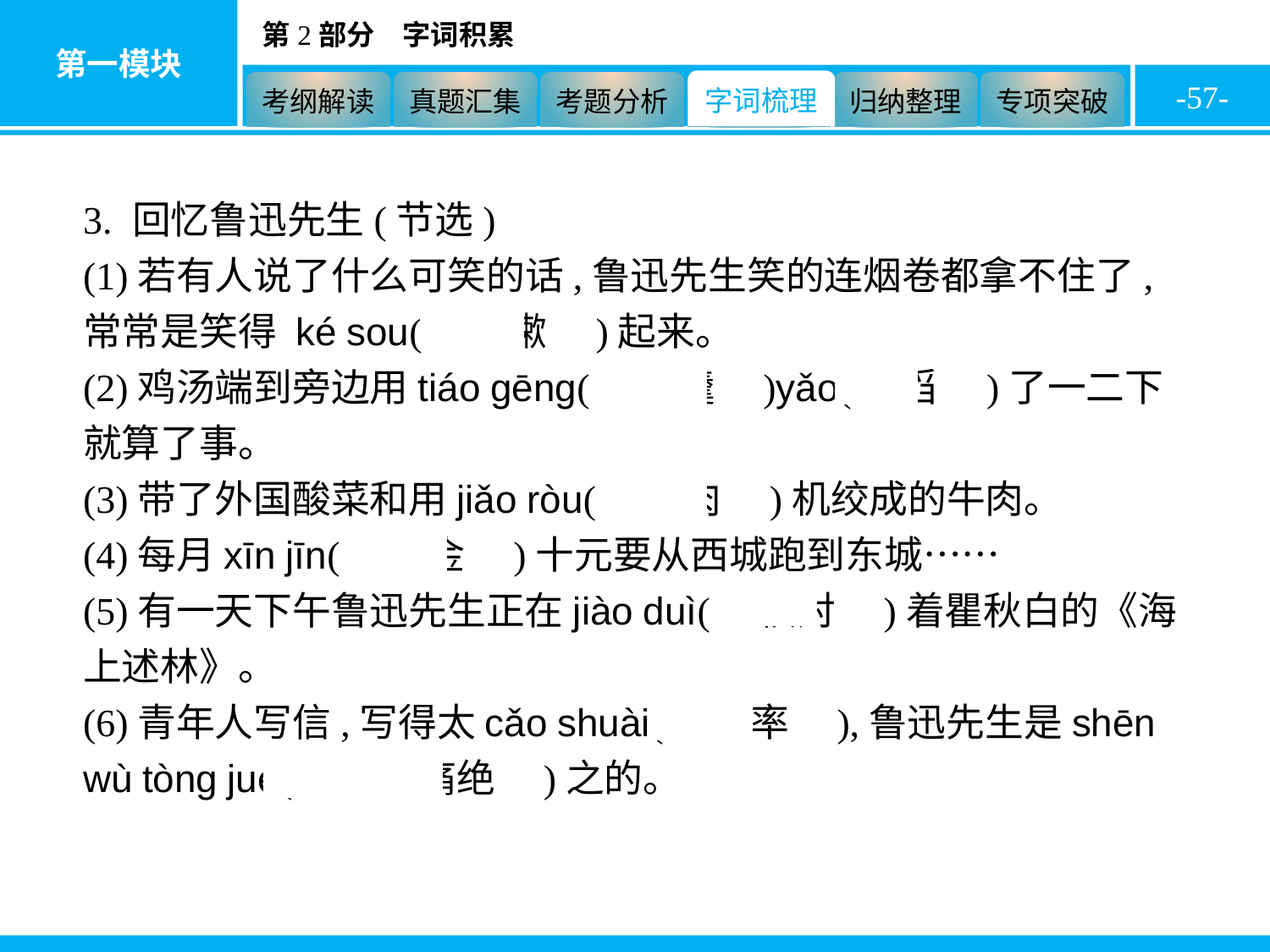

-57-
3. 回忆鲁迅先生(节选)
(1)若有人说了什么可笑的话,鲁迅先生笑的连烟卷都拿不住了,常常是笑得 ké sou(　咳嗽　)起来。
(2)鸡汤端到旁边用tiáo gēng(　调羹　)yǎo(　舀　)了一二下就算了事。
(3)带了外国酸菜和用jiǎo ròu(　绞肉　)机绞成的牛肉。
(4)每月xīn jīn(　薪金　)十元要从西城跑到东城……
(5)有一天下午鲁迅先生正在jiào duì(　校对　)着瞿秋白的《海上述林》。
(6)青年人写信,写得太cǎo shuài(　草率　),鲁迅先生是shēn wù tòng jué(　深恶痛绝　)之的。